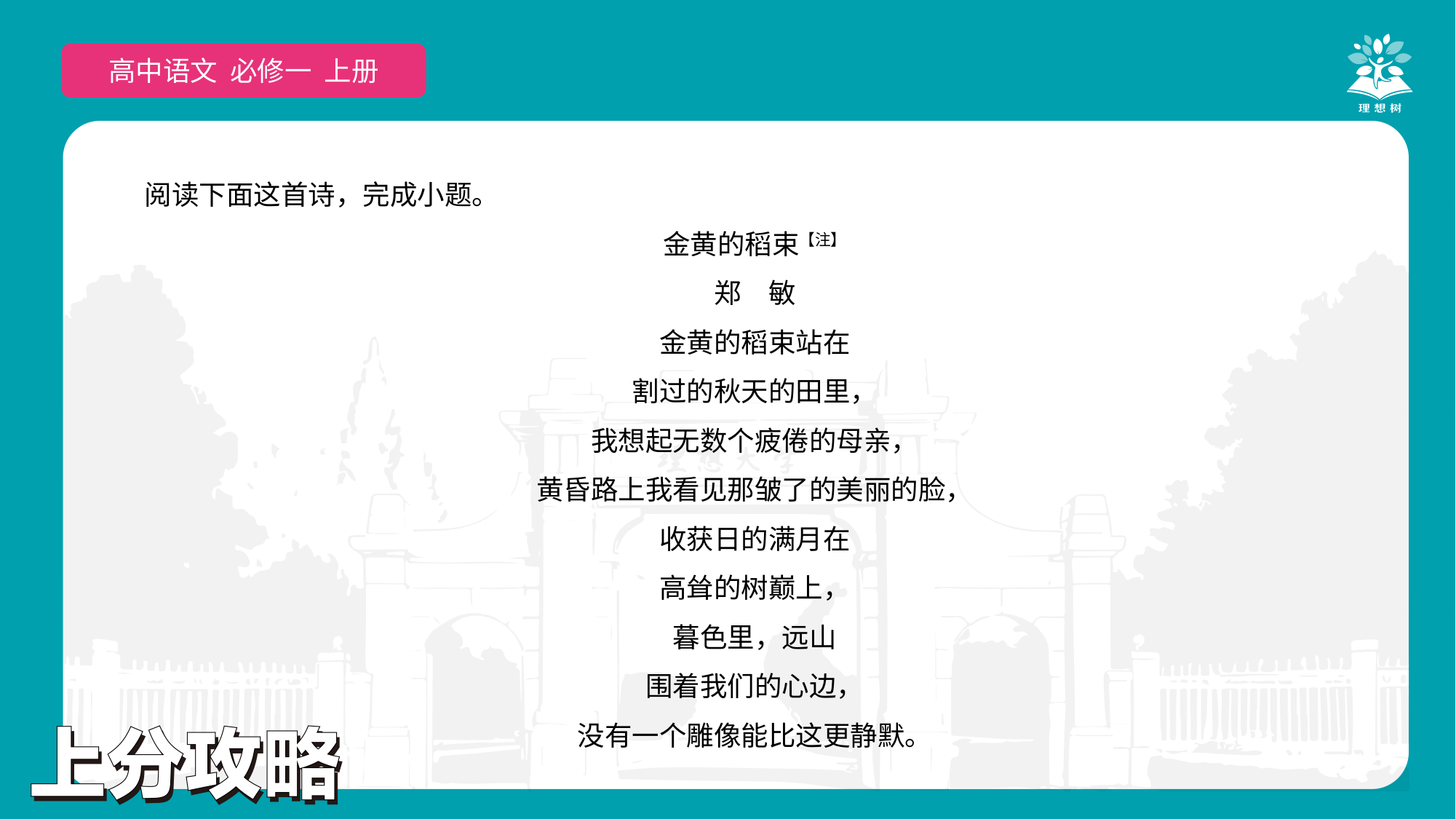

高中语文  选择性必修上
高中语文  必修一  上册
阅读下面这首诗，完成小题。
金黄的稻束【注】
郑　敏
金黄的稻束站在
割过的秋天的田里，
我想起无数个疲倦的母亲，
黄昏路上我看见那皱了的美丽的脸，
收获日的满月在
高耸的树巅上，
暮色里，远山
围着我们的心边，
没有一个雕像能比这更静默。